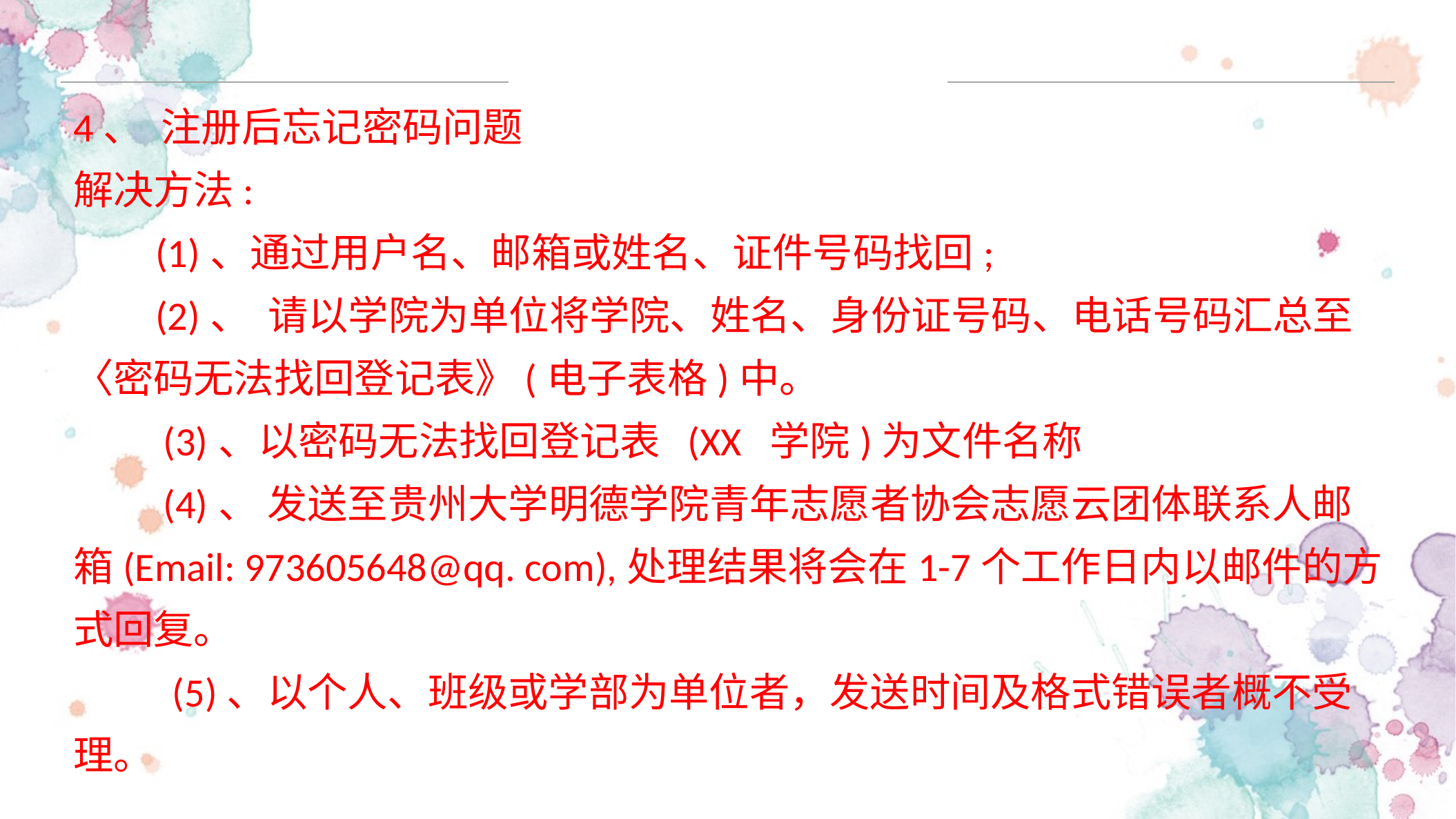

4、  注册后忘记密码问题  
解决方法:
         (1)、通过用户名、邮箱或姓名、证件号码找回;
         (2)、  请以学院为单位将学院、姓名、身份证号码、电话号码汇总至〈密码无法找回登记表》(电子表格)中。
         (3)、以密码无法找回登记表  (XX  学院)为文件名称
         (4)、 发送至贵州大学明德学院青年志愿者协会志愿云团体联系人邮箱(Email: 973605648@qq. com),处理结果将会在1-7个工作日内以邮件的方式回复。
          (5)、以个人、班级或学部为单位者，发送时间及格式错误者概不受理。